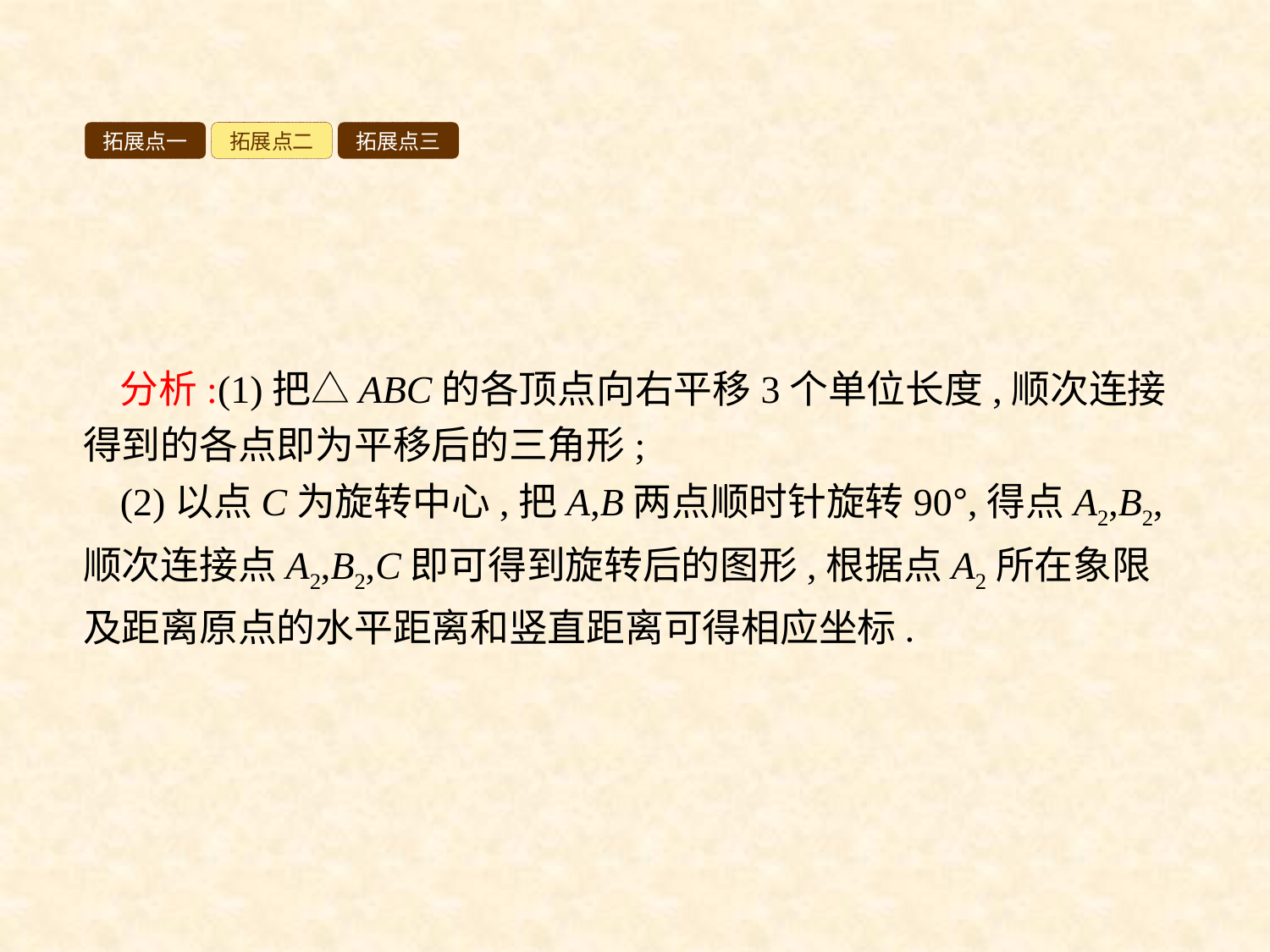

拓展点一
拓展点二
拓展点三
分析:(1)把△ABC的各顶点向右平移3个单位长度,顺次连接得到的各点即为平移后的三角形;
(2)以点C为旋转中心,把A,B两点顺时针旋转90°,得点A2,B2,顺次连接点A2,B2,C即可得到旋转后的图形,根据点A2所在象限及距离原点的水平距离和竖直距离可得相应坐标.